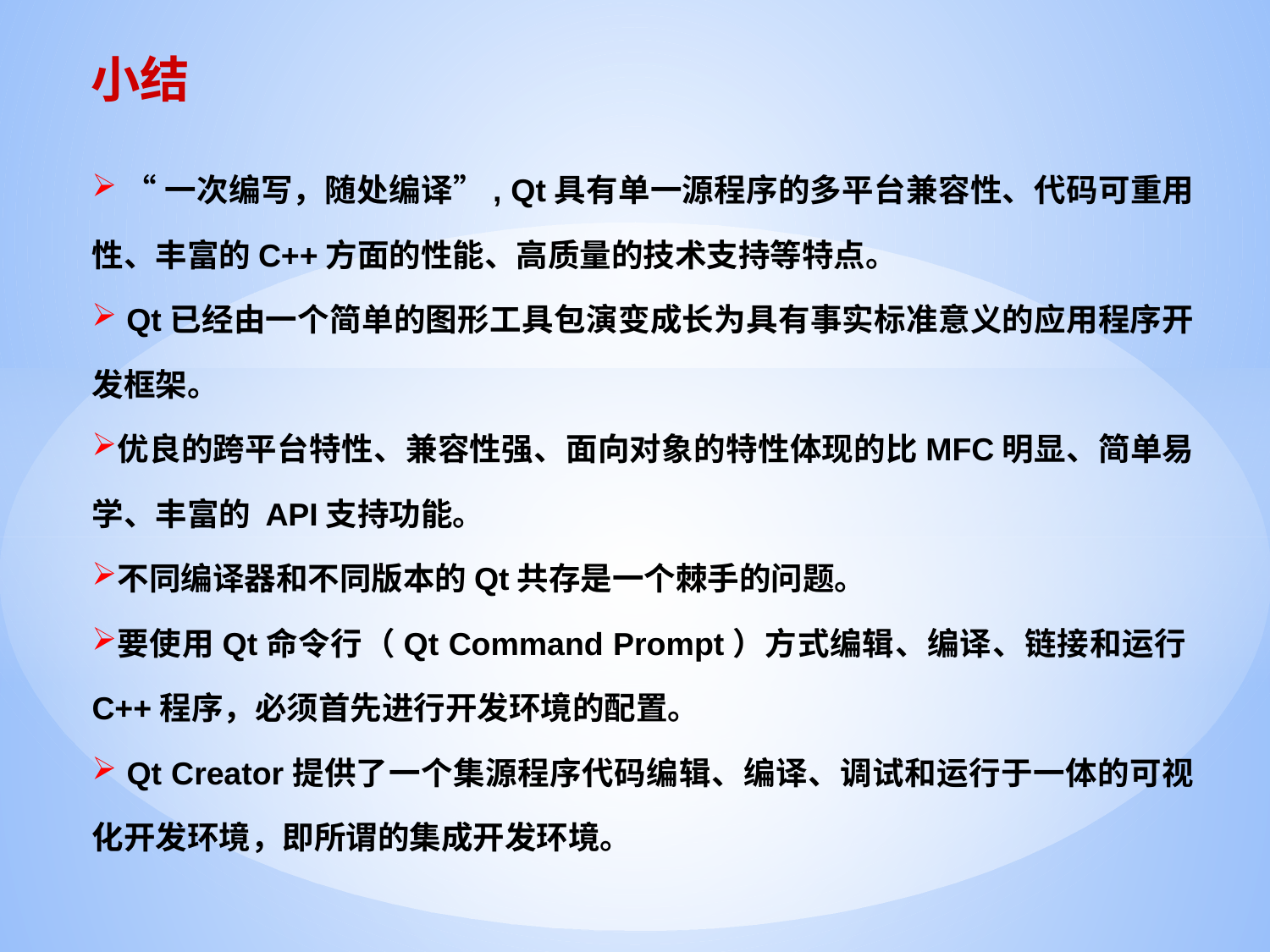

# 小结
 “一次编写，随处编译”, Qt具有单一源程序的多平台兼容性、代码可重用性、丰富的C++方面的性能、高质量的技术支持等特点。
 Qt已经由一个简单的图形工具包演变成长为具有事实标准意义的应用程序开发框架。
优良的跨平台特性、兼容性强、面向对象的特性体现的比MFC明显、简单易学、丰富的 API支持功能。
不同编译器和不同版本的Qt共存是一个棘手的问题。
要使用Qt命令行（Qt Command Prompt）方式编辑、编译、链接和运行C++程序，必须首先进行开发环境的配置。
 Qt Creator提供了一个集源程序代码编辑、编译、调试和运行于一体的可视化开发环境，即所谓的集成开发环境。